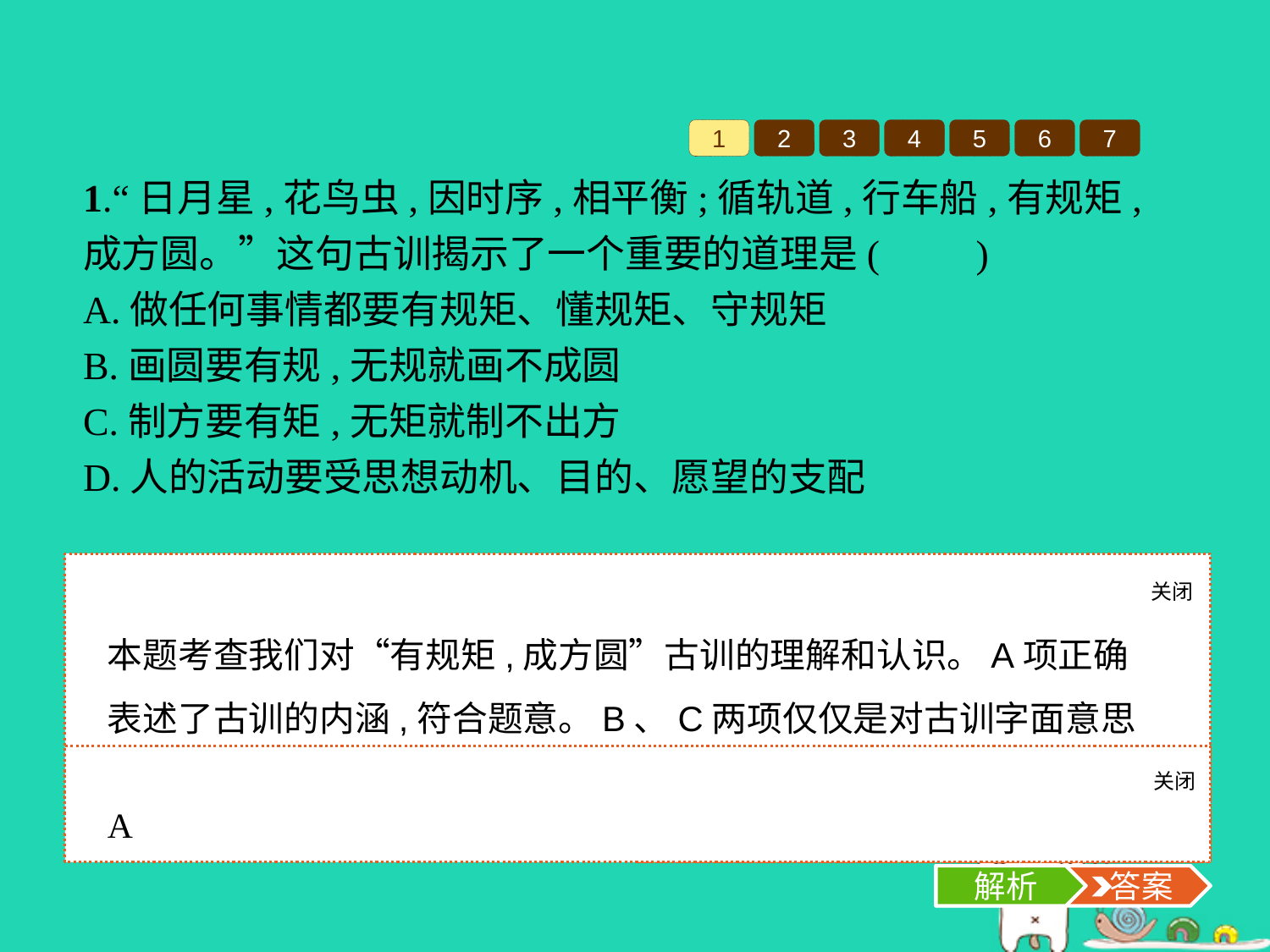

1
2
3
4
5
6
7
1.“日月星,花鸟虫,因时序,相平衡;循轨道,行车船,有规矩,成方圆。”这句古训揭示了一个重要的道理是(　　)
A.做任何事情都要有规矩、懂规矩、守规矩
B.画圆要有规,无规就画不成圆
C.制方要有矩,无矩就制不出方
D.人的活动要受思想动机、目的、愿望的支配

关闭
解析

本题考查我们对“有规矩,成方圆”古训的理解和认识。A项正确表述了古训的内涵,符合题意。B、C两项仅仅是对古训字面意思的解释,没有抓住其内涵,应排除。D项与题干无关,应排除。故选A项。

关闭
解析
  答案

A
解析
  答案